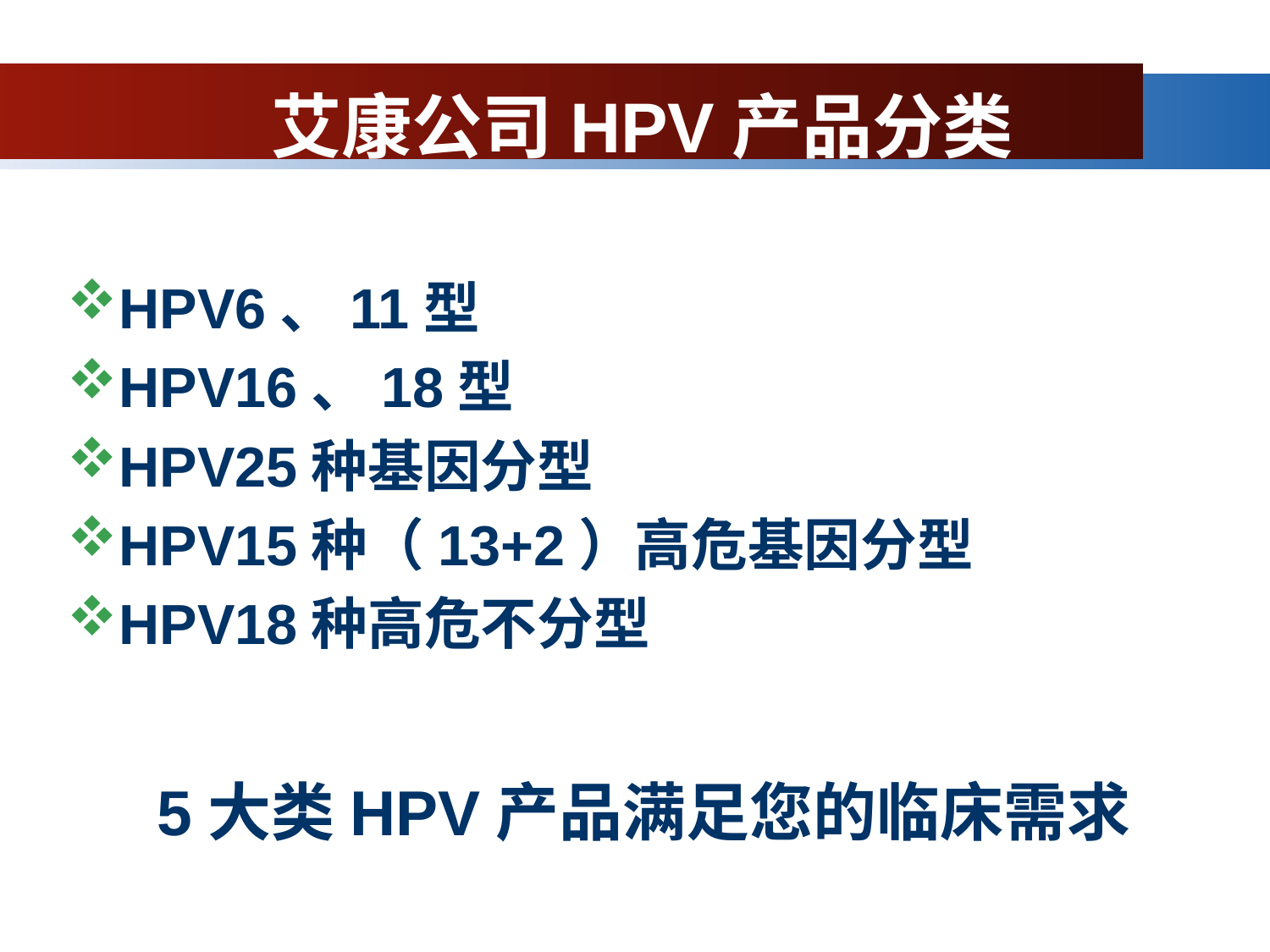

艾康公司HPV产品分类
HPV6、11型
HPV16、18型
HPV25种基因分型
HPV15种（13+2）高危基因分型
HPV18种高危不分型
5大类HPV产品满足您的临床需求